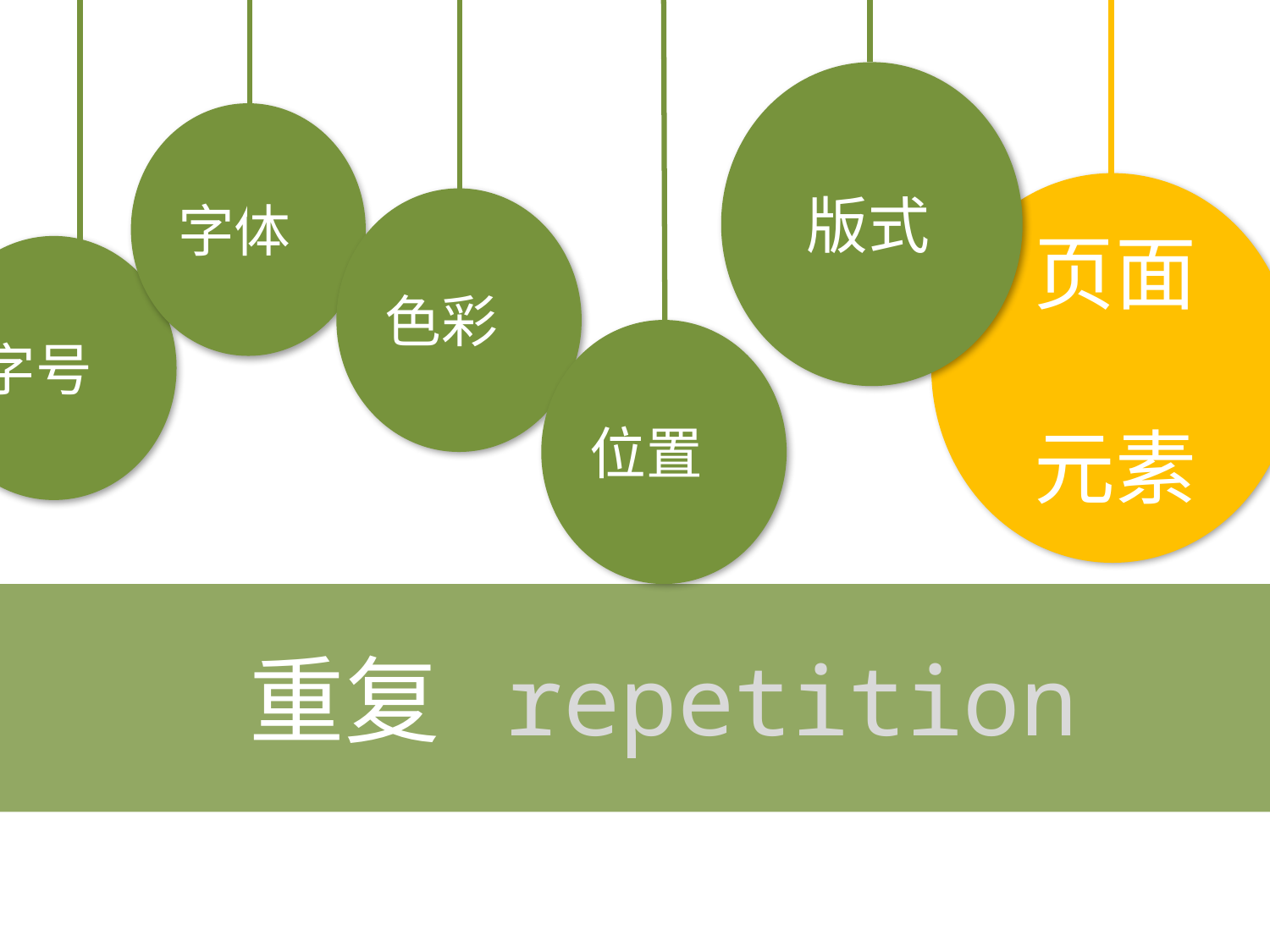

版式
字体
 页面
 元素
色彩
字号
位置
重复  repetition